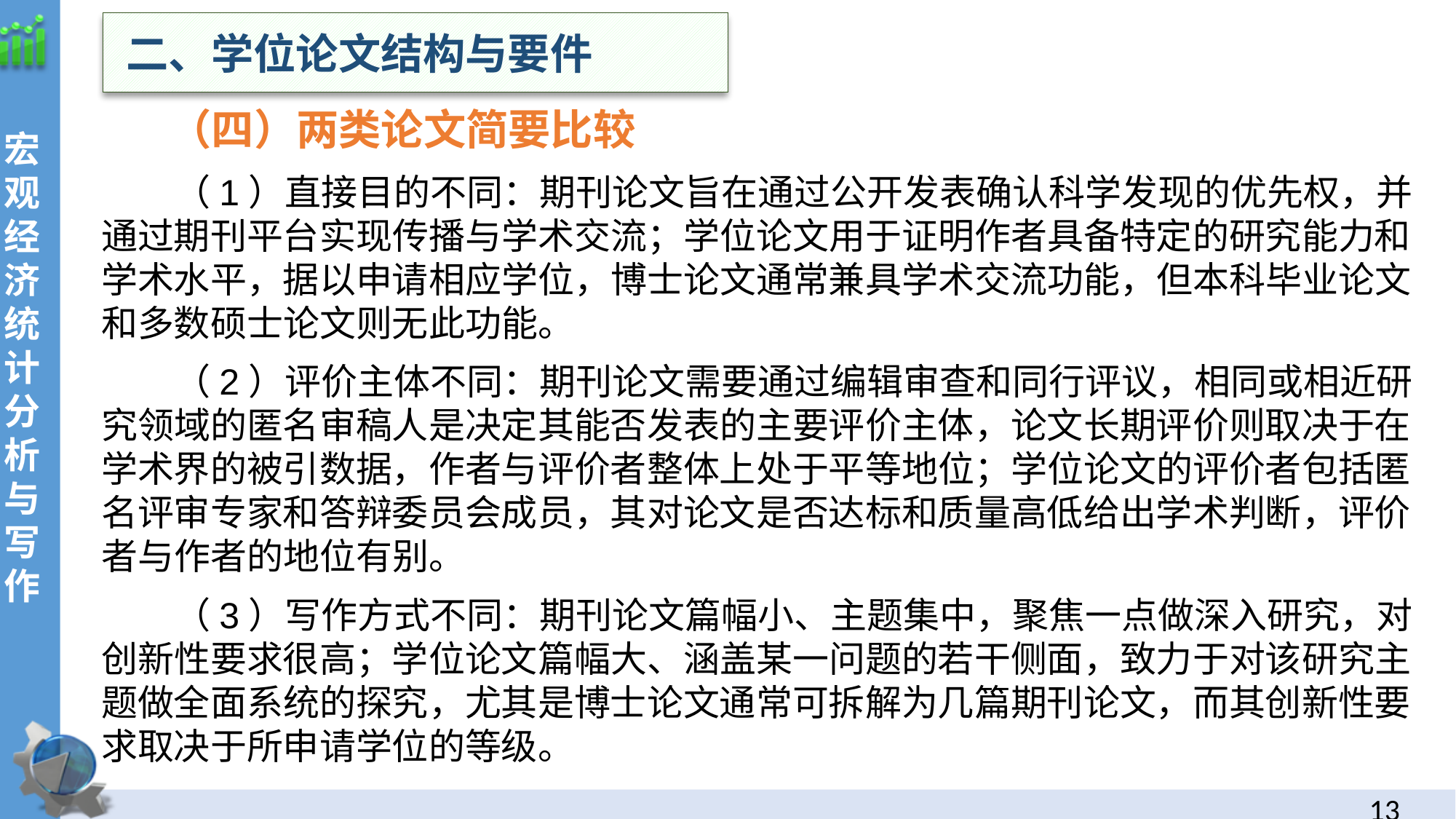

二、学位论文结构与要件
      （四）两类论文简要比较
（1）直接目的不同：期刊论文旨在通过公开发表确认科学发现的优先权，并通过期刊平台实现传播与学术交流；学位论文用于证明作者具备特定的研究能力和学术水平，据以申请相应学位，博士论文通常兼具学术交流功能，但本科毕业论文和多数硕士论文则无此功能。
（2）评价主体不同：期刊论文需要通过编辑审查和同行评议，相同或相近研究领域的匿名审稿人是决定其能否发表的主要评价主体，论文长期评价则取决于在学术界的被引数据，作者与评价者整体上处于平等地位；学位论文的评价者包括匿名评审专家和答辩委员会成员，其对论文是否达标和质量高低给出学术判断，评价者与作者的地位有别。
（3）写作方式不同：期刊论文篇幅小、主题集中，聚焦一点做深入研究，对创新性要求很高；学位论文篇幅大、涵盖某一问题的若干侧面，致力于对该研究主题做全面系统的探究，尤其是博士论文通常可拆解为几篇期刊论文，而其创新性要求取决于所申请学位的等级。

13